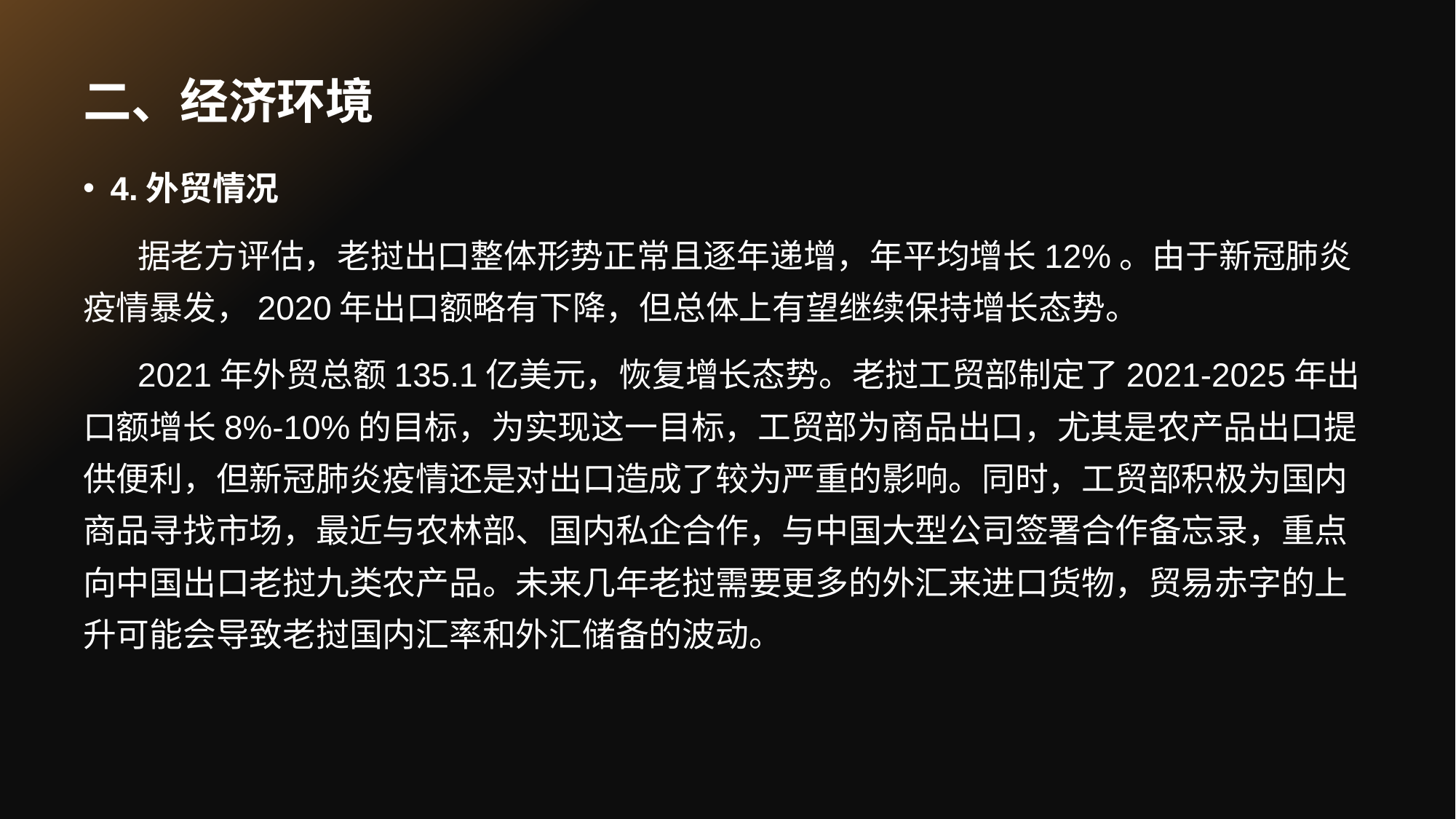

# 二、经济环境
4.外贸情况
据老方评估，老挝出口整体形势正常且逐年递增，年平均增长12%。由于新冠肺炎疫情暴发，2020年出口额略有下降，但总体上有望继续保持增长态势。
2021年外贸总额135.1亿美元，恢复增长态势。老挝工贸部制定了2021-2025年出口额增长8%-10%的目标，为实现这一目标，工贸部为商品出口，尤其是农产品出口提供便利，但新冠肺炎疫情还是对出口造成了较为严重的影响。同时，工贸部积极为国内商品寻找市场，最近与农林部、国内私企合作，与中国大型公司签署合作备忘录，重点向中国出口老挝九类农产品。未来几年老挝需要更多的外汇来进口货物，贸易赤字的上升可能会导致老挝国内汇率和外汇储备的波动。